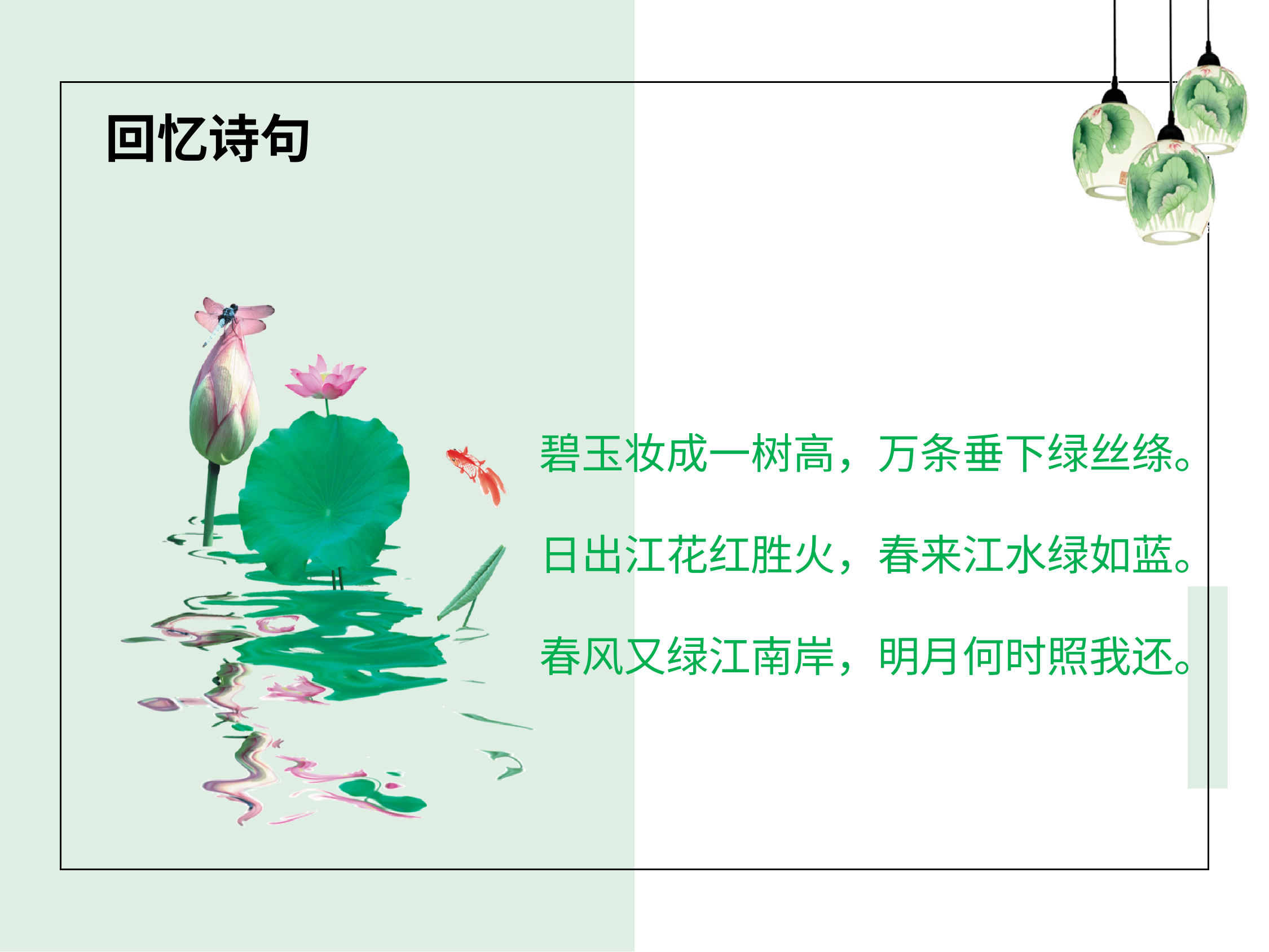

回忆诗句
碧玉妆成一树高，万条垂下绿丝绦。

日出江花红胜火，春来江水绿如蓝。

春风又绿江南岸，明月何时照我还。